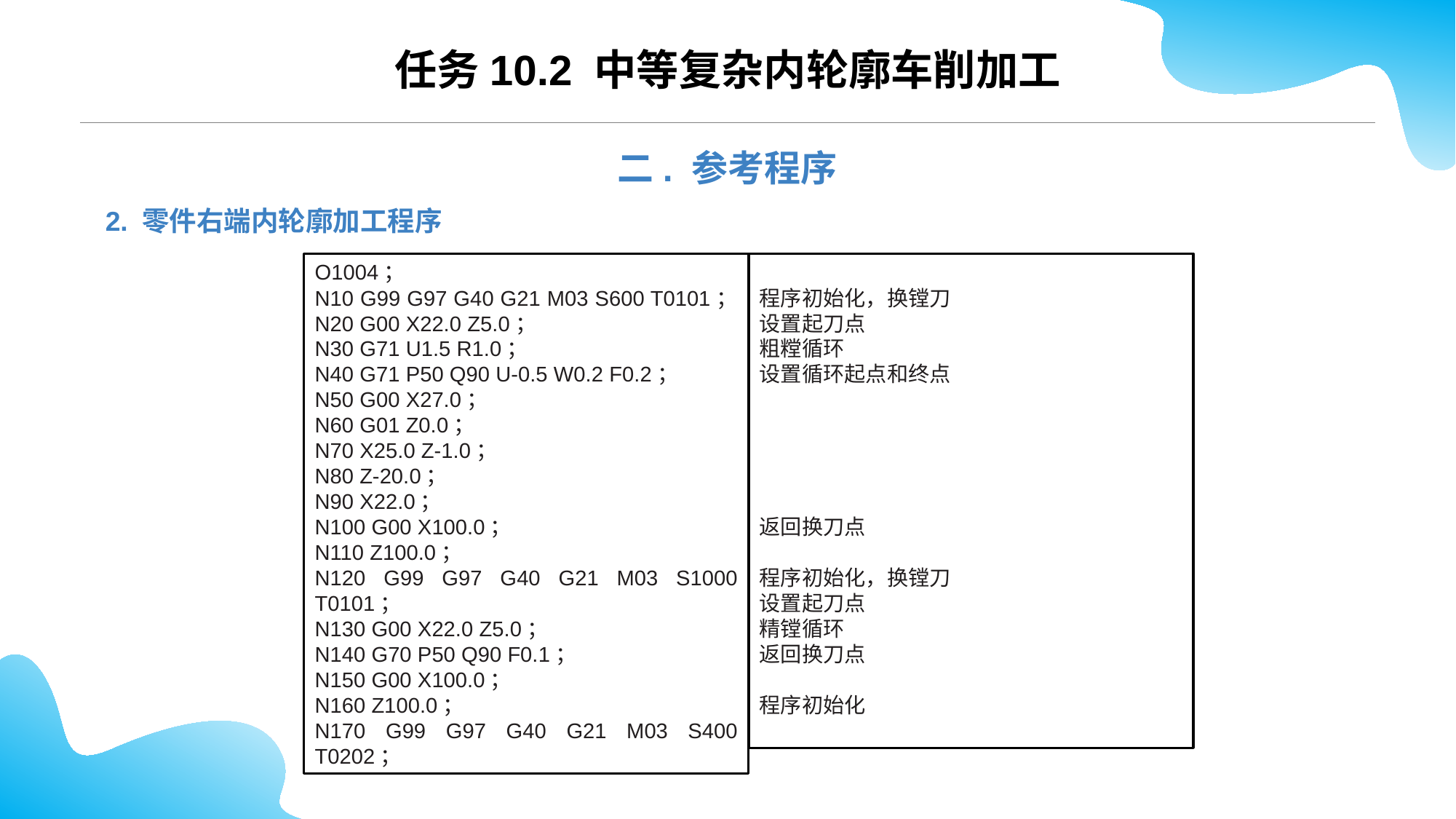

CONTENTS
任务10.2 中等复杂内轮廓车削加工
二. 参考程序
2. 零件右端内轮廓加工程序
O1004；
N10 G99 G97 G40 G21 M03 S600 T0101；
N20 G00 X22.0 Z5.0；
N30 G71 U1.5 R1.0；
N40 G71 P50 Q90 U-0.5 W0.2 F0.2；
N50 G00 X27.0；
N60 G01 Z0.0；
N70 X25.0 Z-1.0；
N80 Z-20.0；
N90 X22.0；
N100 G00 X100.0；
N110 Z100.0；
N120 G99 G97 G40 G21 M03 S1000 T0101；
N130 G00 X22.0 Z5.0；
N140 G70 P50 Q90 F0.1；
N150 G00 X100.0；
N160 Z100.0；
N170 G99 G97 G40 G21 M03 S400 T0202；

程序初始化，换镗刀
设置起刀点
粗糛循环
设置循环起点和终点

返回换刀点

程序初始化，换镗刀
设置起刀点
精镗循环
返回换刀点

程序初始化